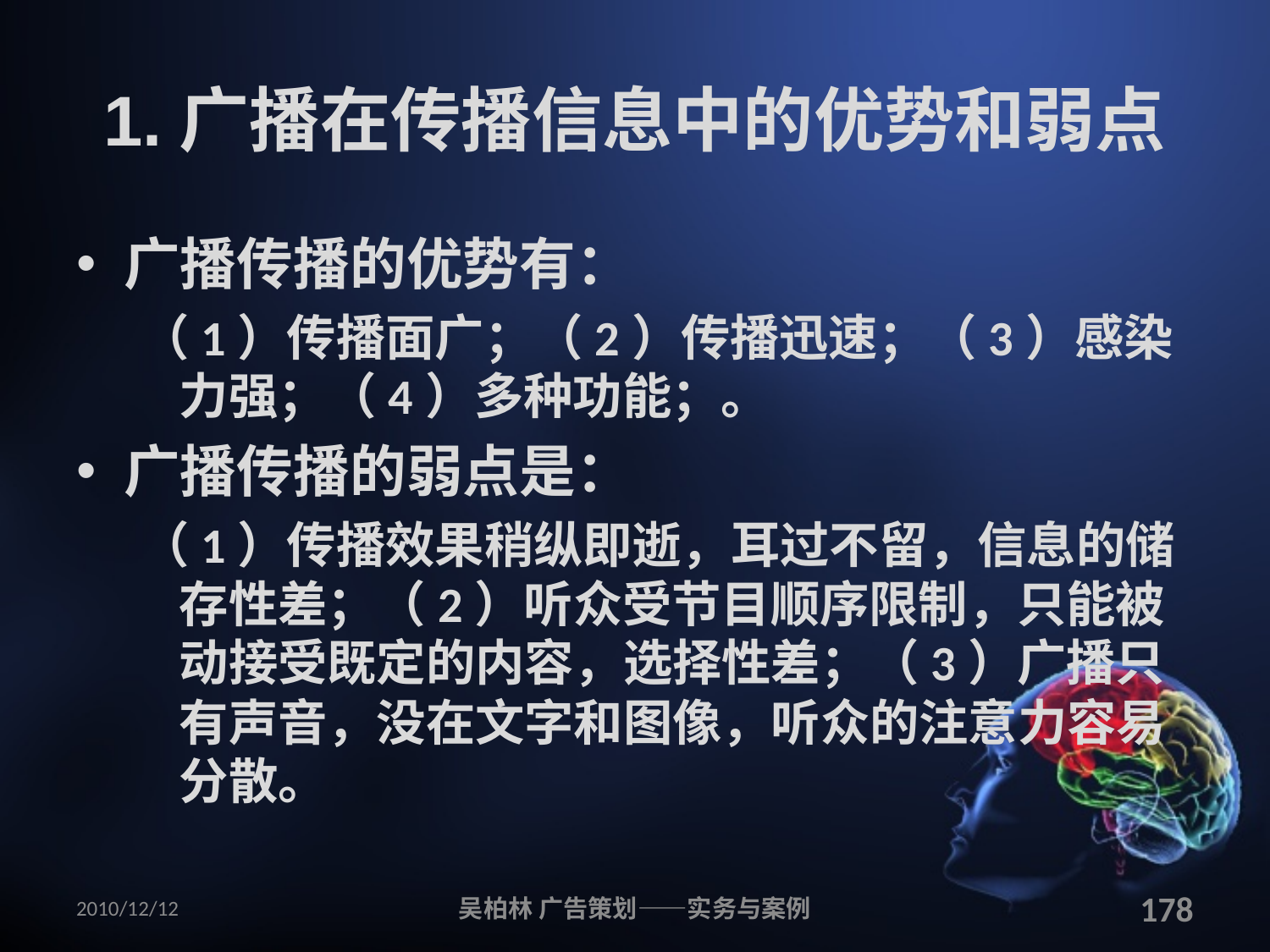

# 1.广播在传播信息中的优势和弱点
广播传播的优势有：
（1）传播面广；（2）传播迅速；（3）感染力强；（4）多种功能；。
广播传播的弱点是：
（1）传播效果稍纵即逝，耳过不留，信息的储存性差；（2）听众受节目顺序限制，只能被动接受既定的内容，选择性差；（3）广播只有声音，没在文字和图像，听众的注意力容易分散。
2010/12/12
吴柏林 广告策划——实务与案例
178